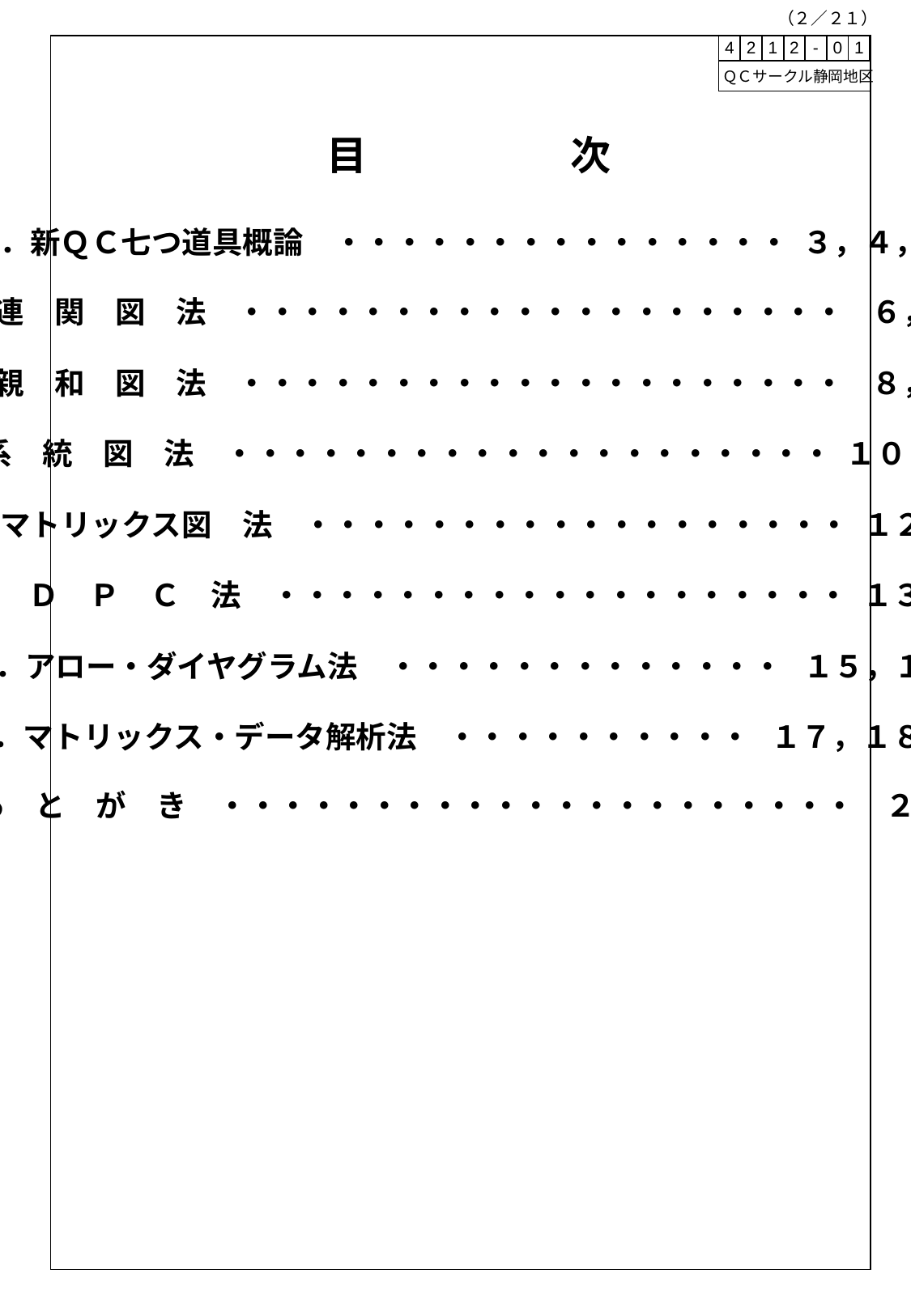

（２／２１）

| 4 | 2 | 1 | 2 | - | 0 | 1 |
| --- | --- | --- | --- | --- | --- | --- |
 ＱＣサークル静岡地区
目　　　　　次
１．新ＱＣ七つ道具概論　・・・・・・・・・・・・・・・  ３，４，５
２．連　関　図　法　・・・・・・・・・・・・・・・・・・・・    ６，７
３．親　和　図　法　・・・・・・・・・・・・・・・・・・・・    ８，９
４．系　統　図　法　・・・・・・・・・・・・・・・・・・・・  １０，１１
５．マトリックス図　法　・・・・・・・・・・・・・・・・・・  １２
６．Ｐ　Ｄ　Ｐ　Ｃ　法　・・・・・・・・・・・・・・・・・・・  １３，１４
７．アロー・ダイヤグラム法　・・・・・・・・・・・・・   １５，１６
８．マトリックス・データ解析法　・・・・・・・・・・   １７，１８，１９
９．あ　と　が　き　・・・・・・・・・・・・・・・・・・・・・　２０